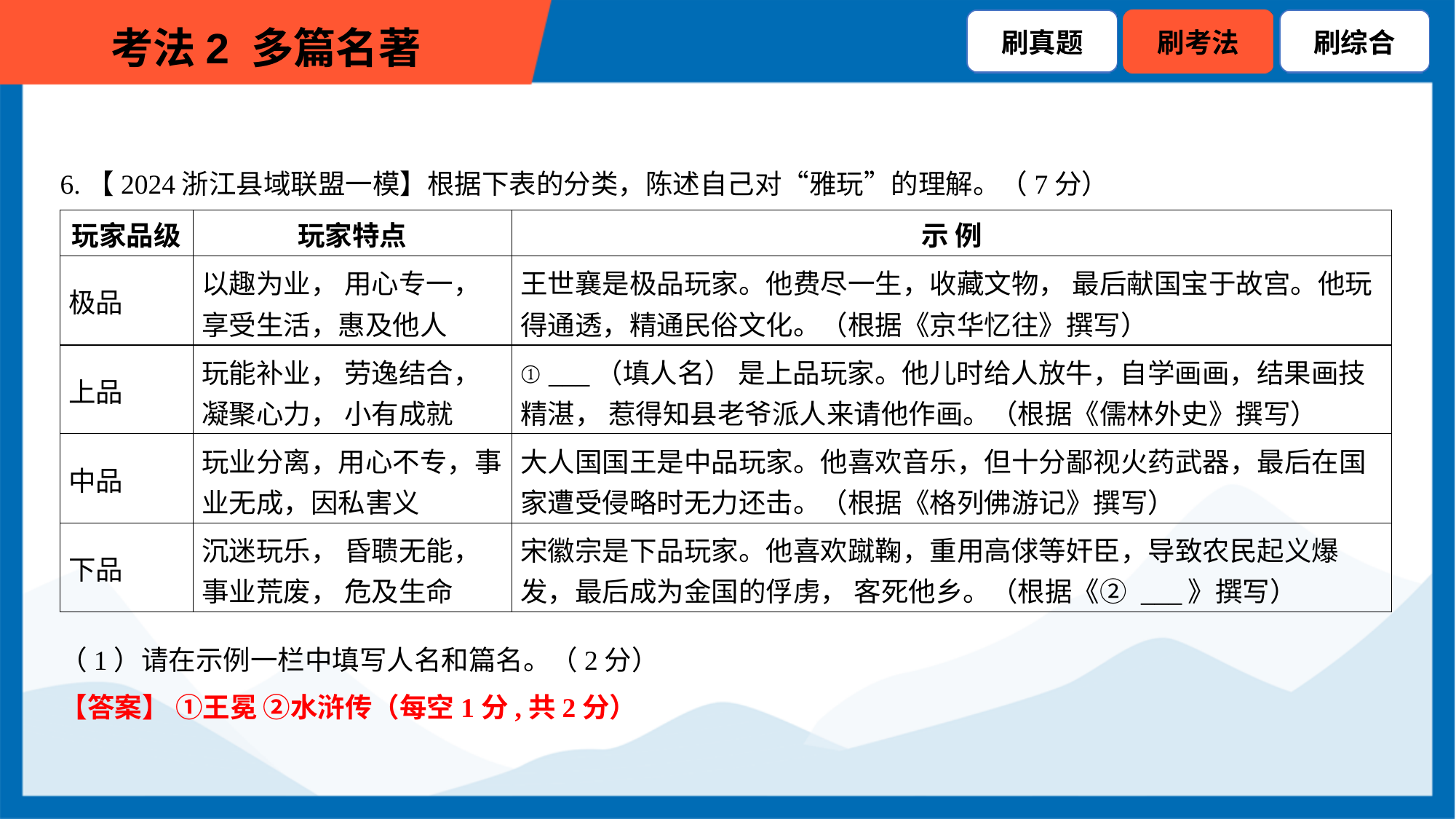

6.【2024浙江县域联盟一模】根据下表的分类，陈述自己对“雅玩”的理解。（7分）
| 玩家品级 | 玩家特点 | 示 例 |
| --- | --- | --- |
| 极品 | 以趣为业， 用心专一， 享受生活，惠及他人 | 王世襄是极品玩家。他费尽一生，收藏文物， 最后献国宝于故宫。他玩 得通透，精通民俗文化。（根据《京华忆往》撰写） |
| 上品 | 玩能补业， 劳逸结合， 凝聚心力， 小有成就 | ① \_\_\_（填人名） 是上品玩家。他儿时给人放牛，自学画画，结果画技 精湛， 惹得知县老爷派人来请他作画。（根据《儒林外史》撰写） |
| 中品 | 玩业分离，用心不专，事 业无成，因私害义 | 大人国国王是中品玩家。他喜欢音乐，但十分鄙视火药武器，最后在国 家遭受侵略时无力还击。（根据《格列佛游记》撰写） |
| 下品 | 沉迷玩乐， 昏聩无能， 事业荒废， 危及生命 | 宋徽宗是下品玩家。他喜欢蹴鞠，重用高俅等奸臣，导致农民起义爆 发，最后成为金国的俘虏， 客死他乡。（根据《② \_\_\_》撰写） |
（1）请在示例一栏中填写人名和篇名。（2分）
【答案】 ①王冕 ②水浒传（每空1分,共2分）